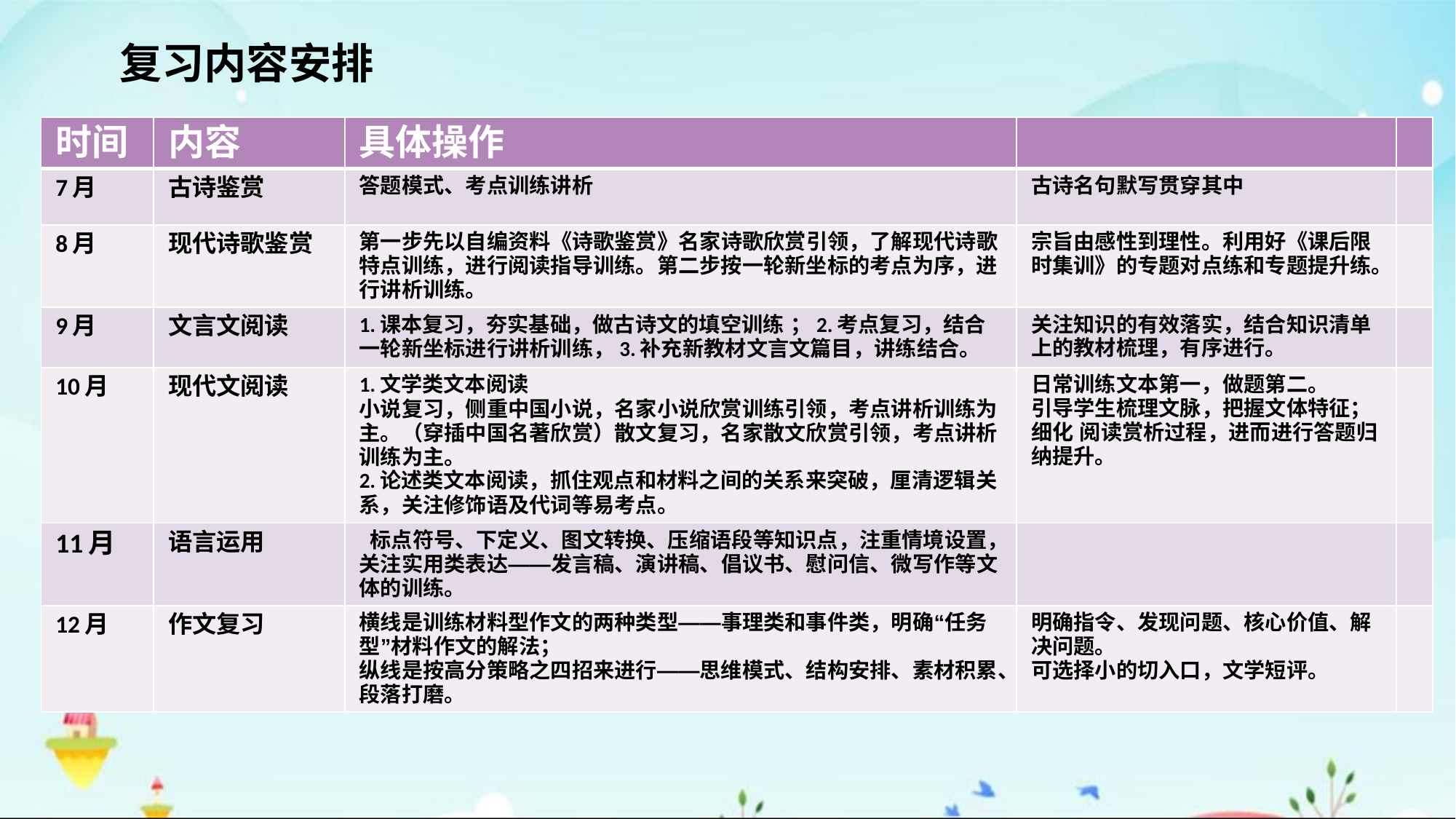

复习内容安排
| 时间 | 内容 | 具体操作 |  |  |
| --- | --- | --- | --- | --- |
| 7月 | 古诗鉴赏 | 答题模式、考点训练讲析 | 古诗名句默写贯穿其中 |  |
| 8月 | 现代诗歌鉴赏 | 第一步先以自编资料《诗歌鉴赏》名家诗歌欣赏引领，了解现代诗歌特点训练，进行阅读指导训练。第二步按一轮新坐标的考点为序，进行讲析训练。 | 宗旨由感性到理性。利用好《课后限时集训》的专题对点练和专题提升练。 |  |
| 9月 | 文言文阅读 | 1.课本复习，夯实基础，做古诗文的填空训练 ；2.考点复习，结合 一轮新坐标进行讲析训练，3.补充新教材文言文篇目，讲练结合。 | 关注知识的有效落实，结合知识清单上的教材梳理，有序进行。 |  |
| 10月 | 现代文阅读 | 1.文学类文本阅读 小说复习，侧重中国小说，名家小说欣赏训练引领，考点讲析训练为主。（穿插中国名著欣赏）散文复习，名家散文欣赏引领，考点讲析训练为主。 2.论述类文本阅读，抓住观点和材料之间的关系来突破，厘清逻辑关系，关注修饰语及代词等易考点。 | 日常训练文本第一，做题第二。 引导学生梳理文脉，把握文体特征；细化 阅读赏析过程，进而进行答题归纳提升。 |  |
| 11月 | 语言运用 | 标点符号、下定义、图文转换、压缩语段等知识点，注重情境设置，关注实用类表达——发言稿、演讲稿、倡议书、慰问信、微写作等文体的训练。 |  |  |
| 12月 | 作文复习 | 横线是训练材料型作文的两种类型——事理类和事件类，明确“任务型”材料作文的解法； 纵线是按高分策略之四招来进行——思维模式、结构安排、素材积累、段落打磨。 | 明确指令、发现问题、核心价值、解决问题。 可选择小的切入口，文学短评。 |  |